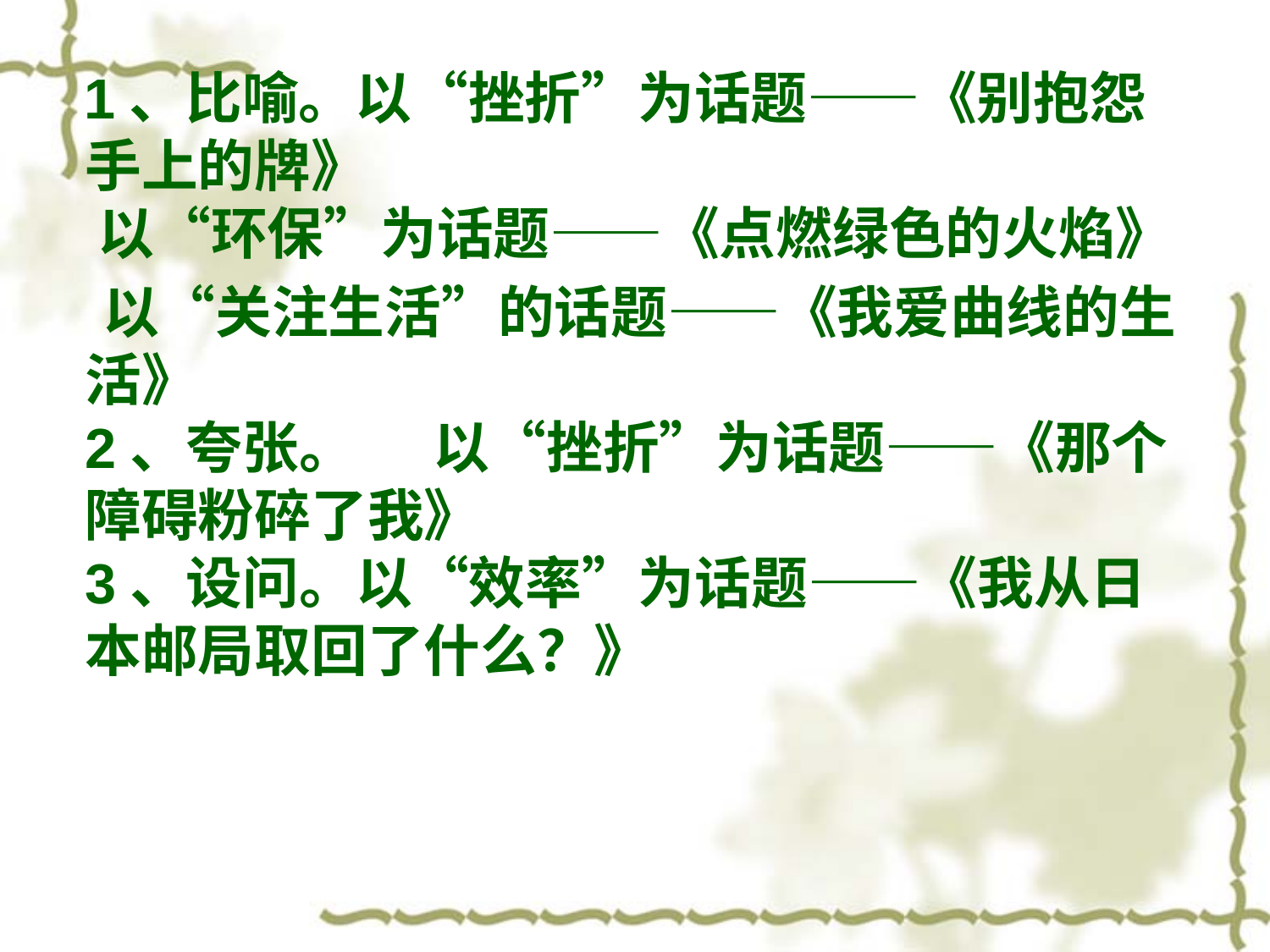

1、比喻。以“挫折”为话题——《别抱怨手上的牌》
 以“环保”为话题——《点燃绿色的火焰》
    以“关注生活”的话题——《我爱曲线的生活》
2、夸张。      以“挫折”为话题——《那个障碍粉碎了我》
3、设问。以“效率”为话题——《我从日本邮局取回了什么？》
173